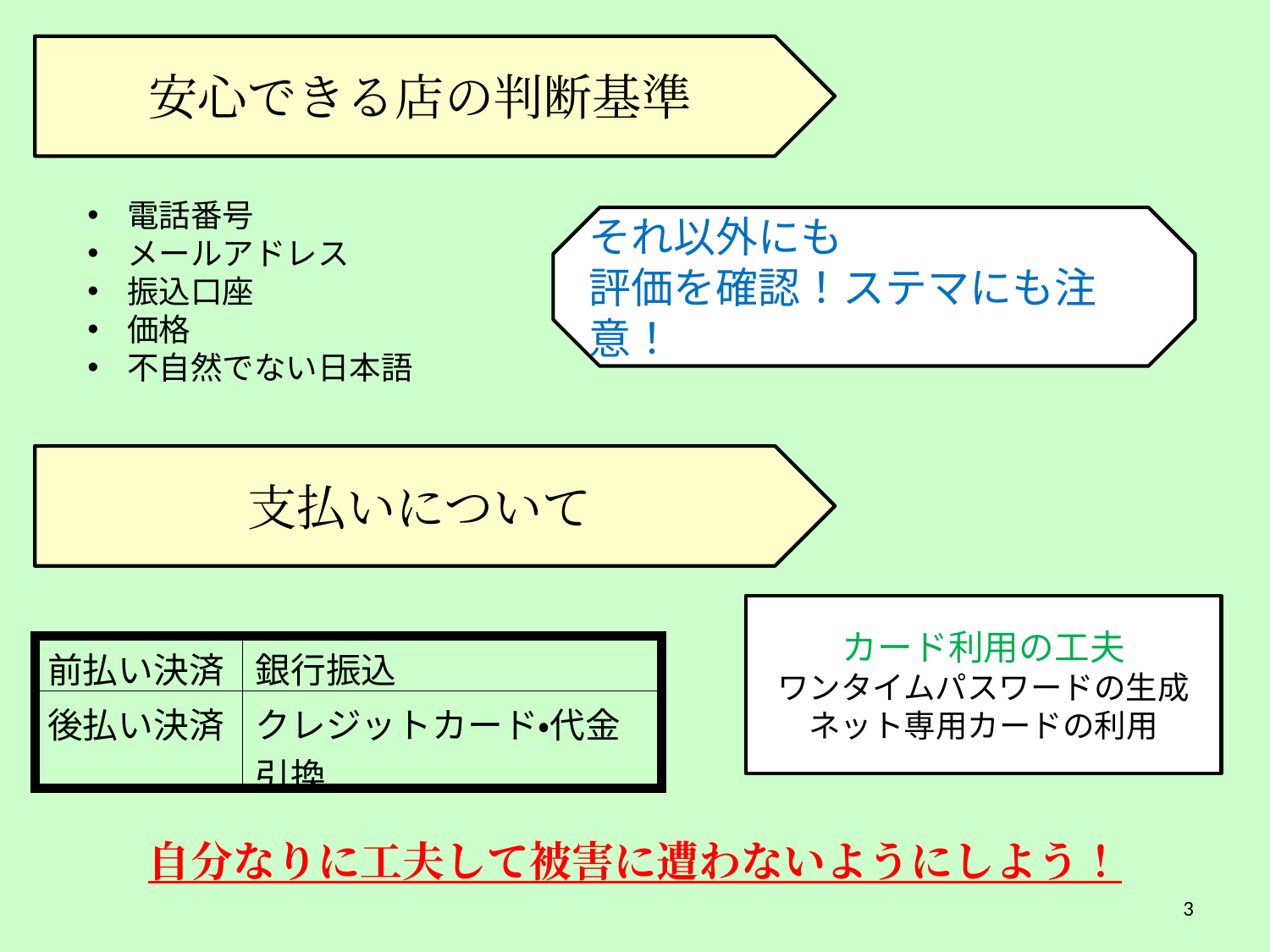

安心できる店の判断基準
電話番号
メールアドレス
振込口座
価格
不自然でない日本語
それ以外にも
評価を確認！ステマにも注意！
支払いについて
カード利用の工夫
ワンタイムパスワードの生成
ネット専用カードの利用
| 前払い決済 | 銀行振込 |
| --- | --- |
| 後払い決済 | クレジットカード・代金引換 |
自分なりに工夫して被害に遭わないようにしよう！
3